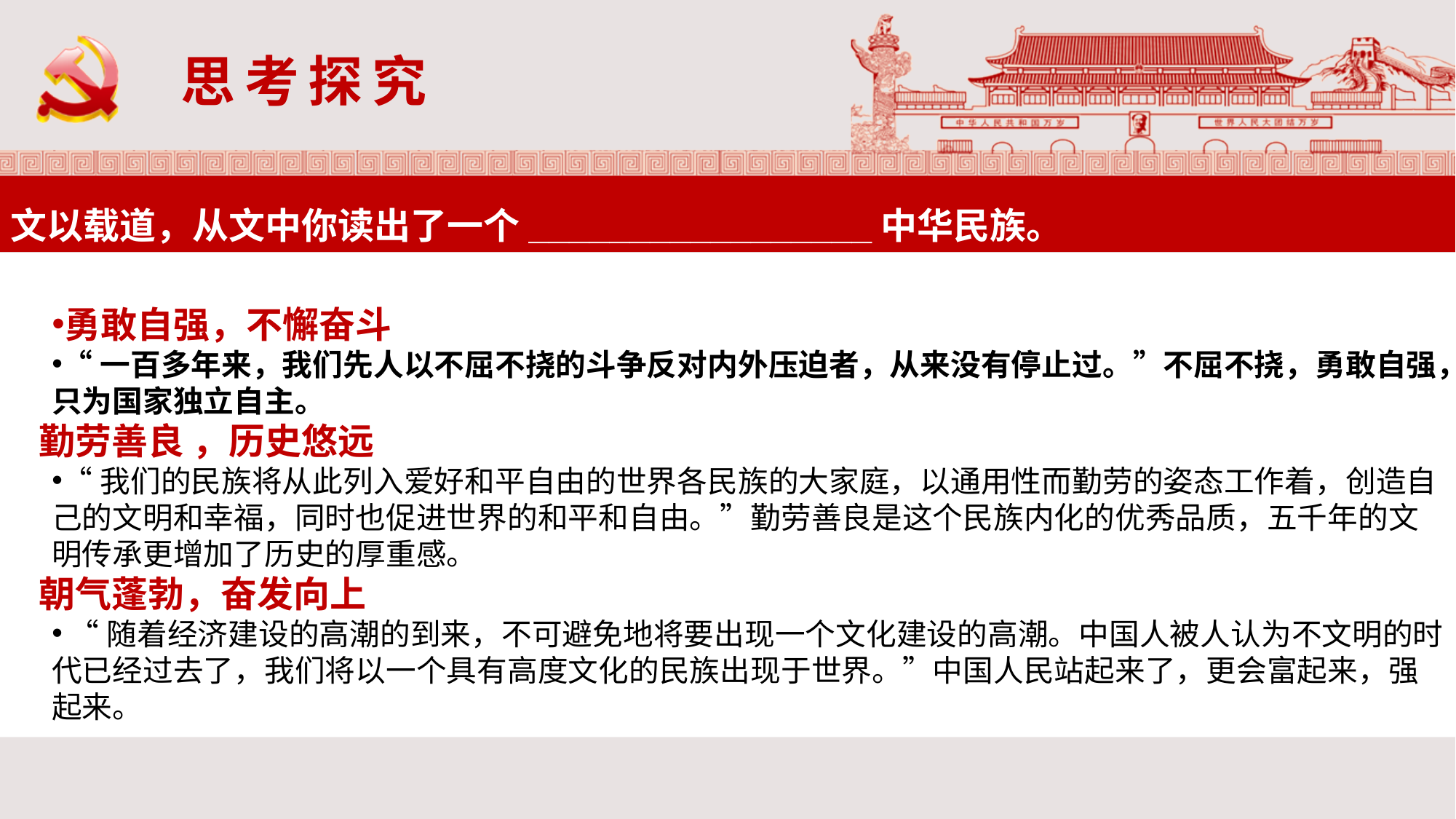

思考探究
文以载道，从文中你读出了一个_________________中华民族。

勇敢自强，不懈奋斗
“一百多年来，我们先人以不屈不挠的斗争反对内外压迫者，从来没有停止过。”不屈不挠，勇敢自强，只为国家独立自主。
   勤劳善良 ，历史悠远
“我们的民族将从此列入爱好和平自由的世界各民族的大家庭，以通用性而勤劳的姿态工作着，创造自己的文明和幸福，同时也促进世界的和平和自由。”勤劳善良是这个民族内化的优秀品质，五千年的文明传承更增加了历史的厚重感。
   朝气蓬勃，奋发向上
 “随着经济建设的高潮的到来，不可避免地将要出现一个文化建设的高潮。中国人被人认为不文明的时代已经过去了，我们将以一个具有高度文化的民族出现于世界。”中国人民站起来了，更会富起来，强起来。